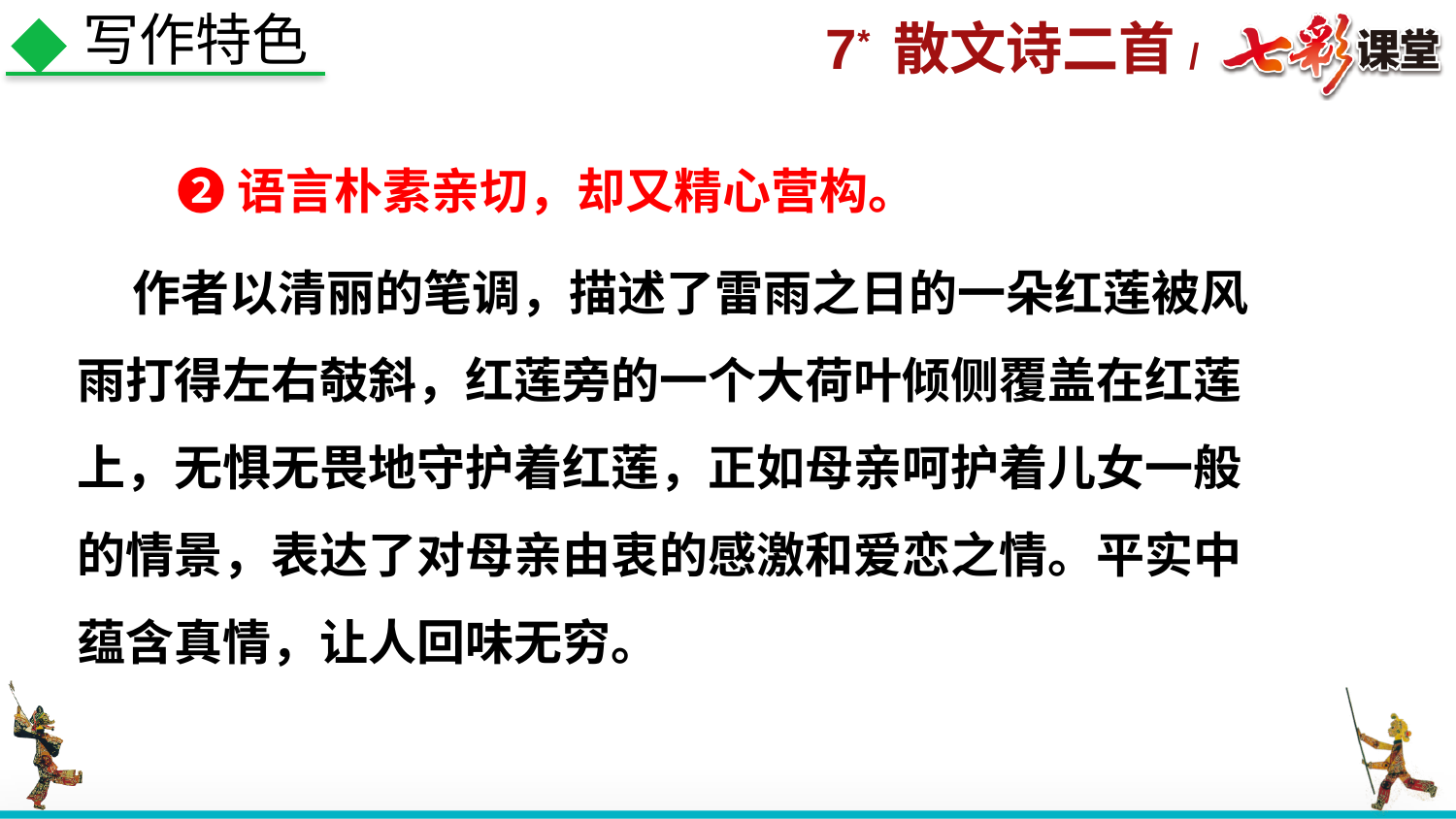

写作特色

❷语言朴素亲切，却又精心营构。
    作者以清丽的笔调，描述了雷雨之日的一朵红莲被风雨打得左右攲斜，红莲旁的一个大荷叶倾侧覆盖在红莲上，无惧无畏地守护着红莲，正如母亲呵护着儿女一般的情景，表达了对母亲由衷的感激和爱恋之情。平实中蕴含真情，让人回味无穷。